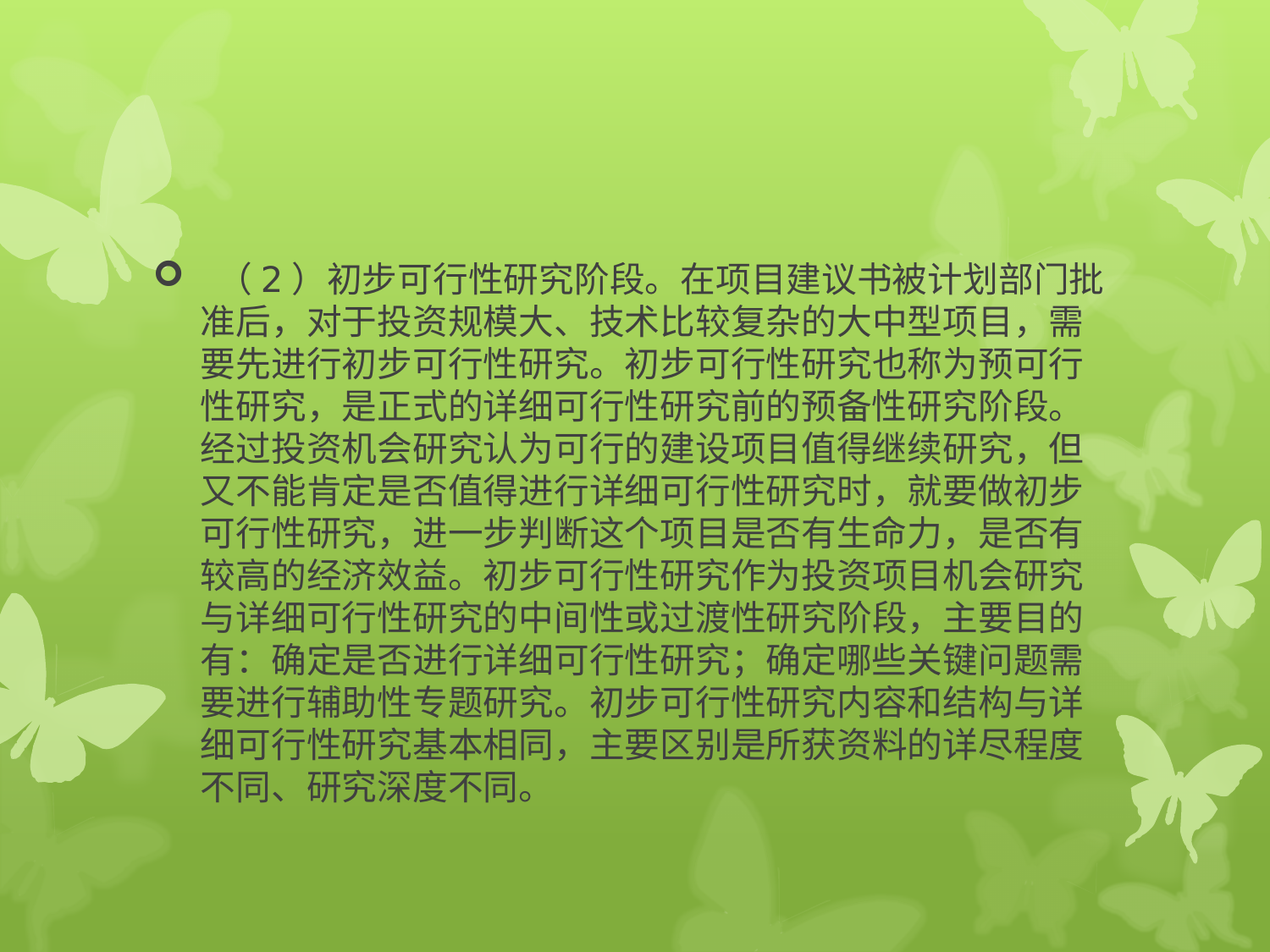

#
 （2）初步可行性研究阶段。在项目建议书被计划部门批准后，对于投资规模大、技术比较复杂的大中型项目，需要先进行初步可行性研究。初步可行性研究也称为预可行性研究，是正式的详细可行性研究前的预备性研究阶段。经过投资机会研究认为可行的建设项目值得继续研究，但又不能肯定是否值得进行详细可行性研究时，就要做初步可行性研究，进一步判断这个项目是否有生命力，是否有较高的经济效益。初步可行性研究作为投资项目机会研究与详细可行性研究的中间性或过渡性研究阶段，主要目的有：确定是否进行详细可行性研究；确定哪些关键问题需要进行辅助性专题研究。初步可行性研究内容和结构与详细可行性研究基本相同，主要区别是所获资料的详尽程度不同、研究深度不同。